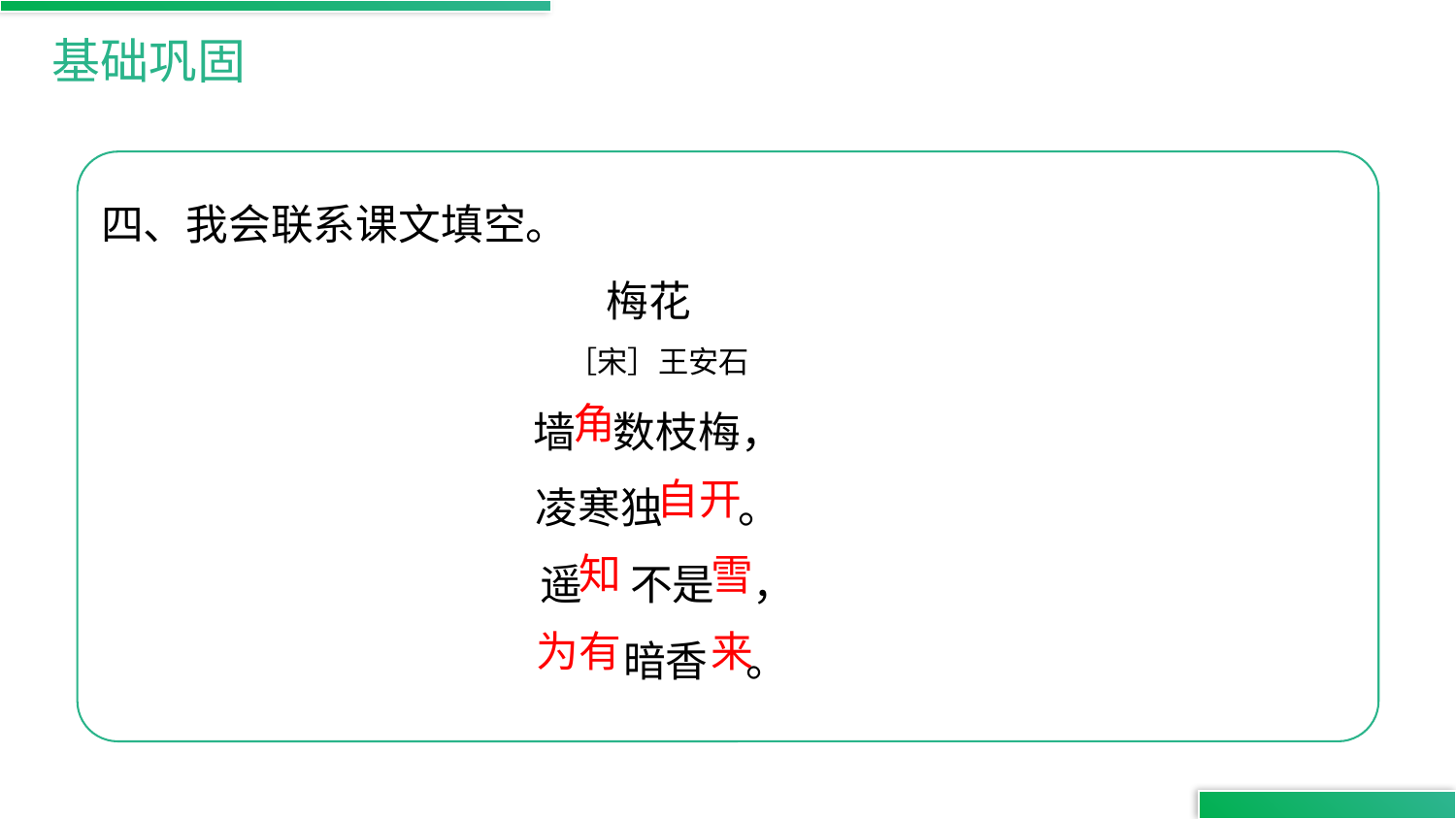

基础巩固
四、我会联系课文填空。
梅花
［宋］王安石
墙    数枝梅，
凌寒独        。
 遥     不是    ，
         暗香    。
角
自开
知
雪
为有
来